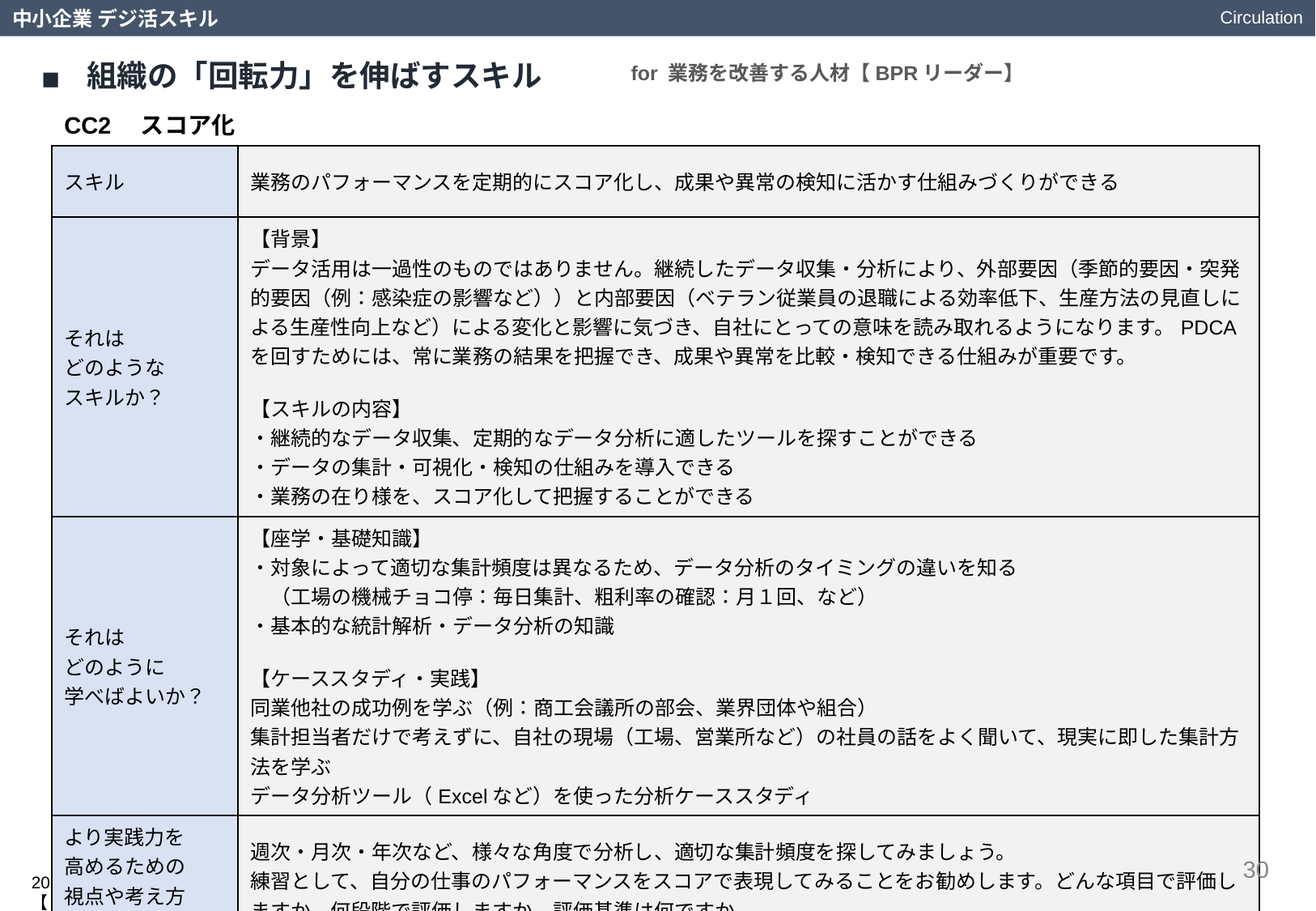

Circulation
中小企業 デジ活スキル
組織の「回転力」を伸ばすスキル
for 業務を改善する人材【BPRリーダー】
CC2　スコア化
| スキル | 業務のパフォーマンスを定期的にスコア化し、成果や異常の検知に活かす仕組みづくりができる |
| --- | --- |
| それは どのような スキルか？ | 【背景】 データ活用は一過性のものではありません。継続したデータ収集・分析により、外部要因（季節的要因・突発的要因（例：感染症の影響など））と内部要因（ベテラン従業員の退職による効率低下、生産方法の見直しによる生産性向上など）による変化と影響に気づき、自社にとっての意味を読み取れるようになります。PDCAを回すためには、常に業務の結果を把握でき、成果や異常を比較・検知できる仕組みが重要です。 【スキルの内容】 ・継続的なデータ収集、定期的なデータ分析に適したツールを探すことができる ・データの集計・可視化・検知の仕組みを導入できる ・業務の在り様を、スコア化して把握することができる |
| それは どのように 学べばよいか？ | 【座学・基礎知識】 ・対象によって適切な集計頻度は異なるため、データ分析のタイミングの違いを知る 　（工場の機械チョコ停：毎日集計、粗利率の確認：月１回、など） ・基本的な統計解析・データ分析の知識 【ケーススタディ・実践】 同業他社の成功例を学ぶ（例：商工会議所の部会、業界団体や組合） 集計担当者だけで考えずに、自社の現場（工場、営業所など）の社員の話をよく聞いて、現実に即した集計方法を学ぶ データ分析ツール（Excelなど）を使った分析ケーススタディ |
| より実践力を 高めるための 視点や考え方は？ | 週次・月次・年次など、様々な角度で分析し、適切な集計頻度を探してみましょう。 練習として、自分の仕事のパフォーマンスをスコアで表現してみることをお勧めします。どんな項目で評価しますか、何段階で評価しますか、評価基準は何ですか。 |
30